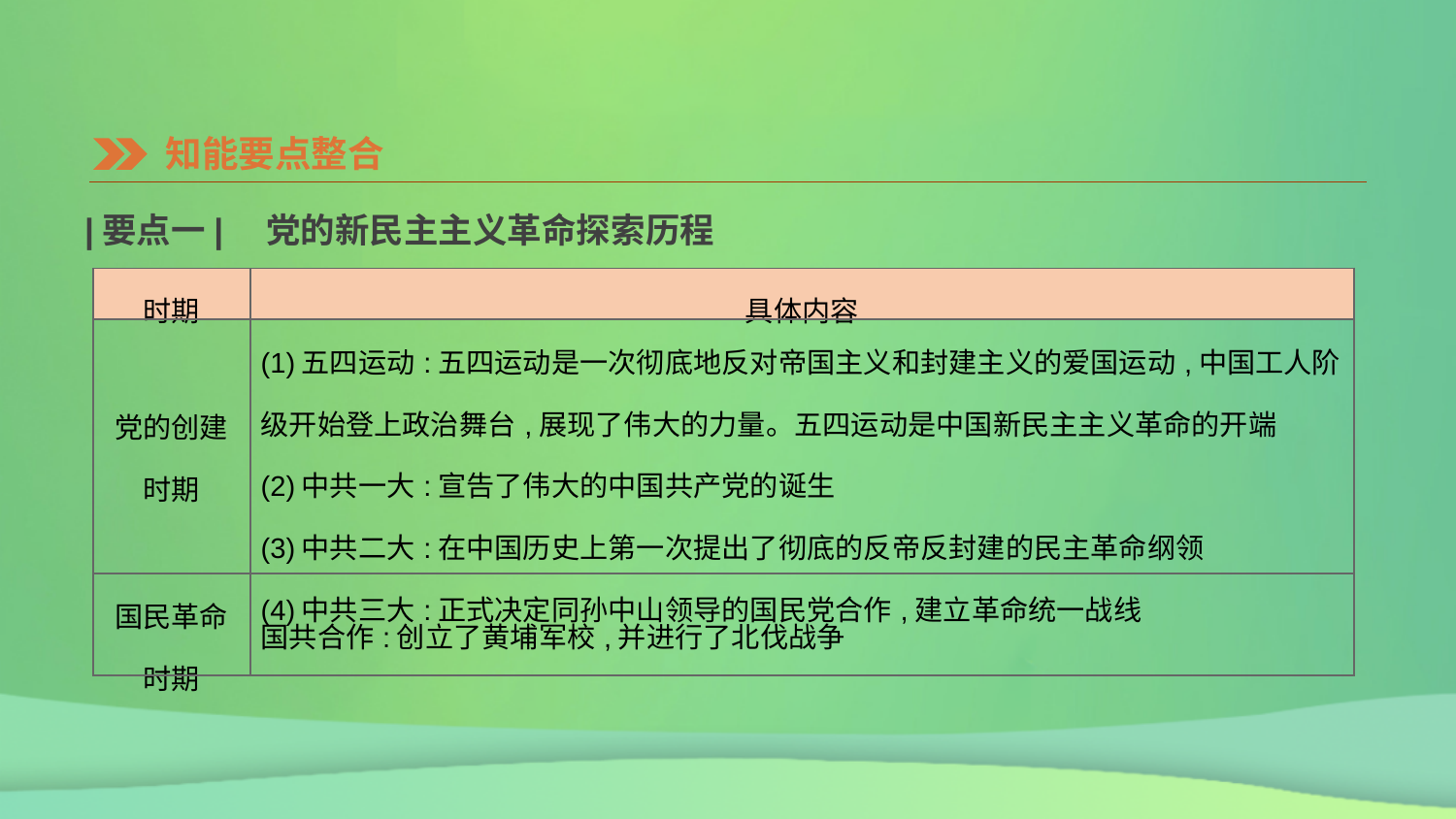

知能要点整合

|要点一|　党的新民主主义革命探索历程
| 时期 | 具体内容 |
| --- | --- |
| 党的创建 时期 | (1)五四运动:五四运动是一次彻底地反对帝国主义和封建主义的爱国运动,中国工人阶级开始登上政治舞台,展现了伟大的力量。五四运动是中国新民主主义革命的开端 (2)中共一大:宣告了伟大的中国共产党的诞生 (3)中共二大:在中国历史上第一次提出了彻底的反帝反封建的民主革命纲领 (4)中共三大:正式决定同孙中山领导的国民党合作,建立革命统一战线 |
| 国民革命 时期 | 国共合作:创立了黄埔军校,并进行了北伐战争 |